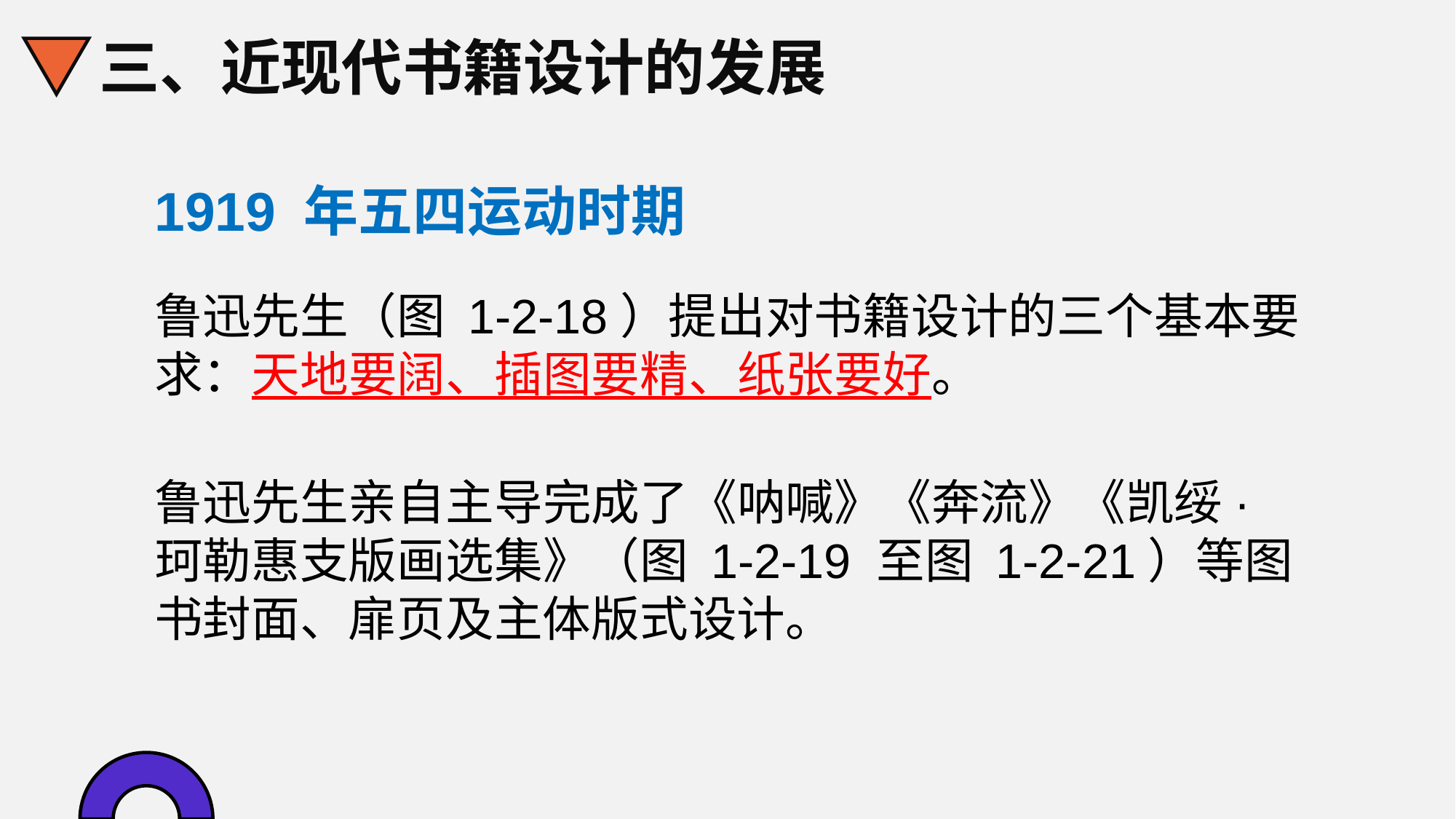

三、近现代书籍设计的发展

1919 年五四运动时期
鲁迅先生（图 1-2-18）提出对书籍设计的三个基本要求：天地要阔、插图要精、纸张要好。
鲁迅先生亲自主导完成了《呐喊》《奔流》《凯绥·珂勒惠支版画选集》（图 1-2-19 至图 1-2-21）等图书封面、扉页及主体版式设计。